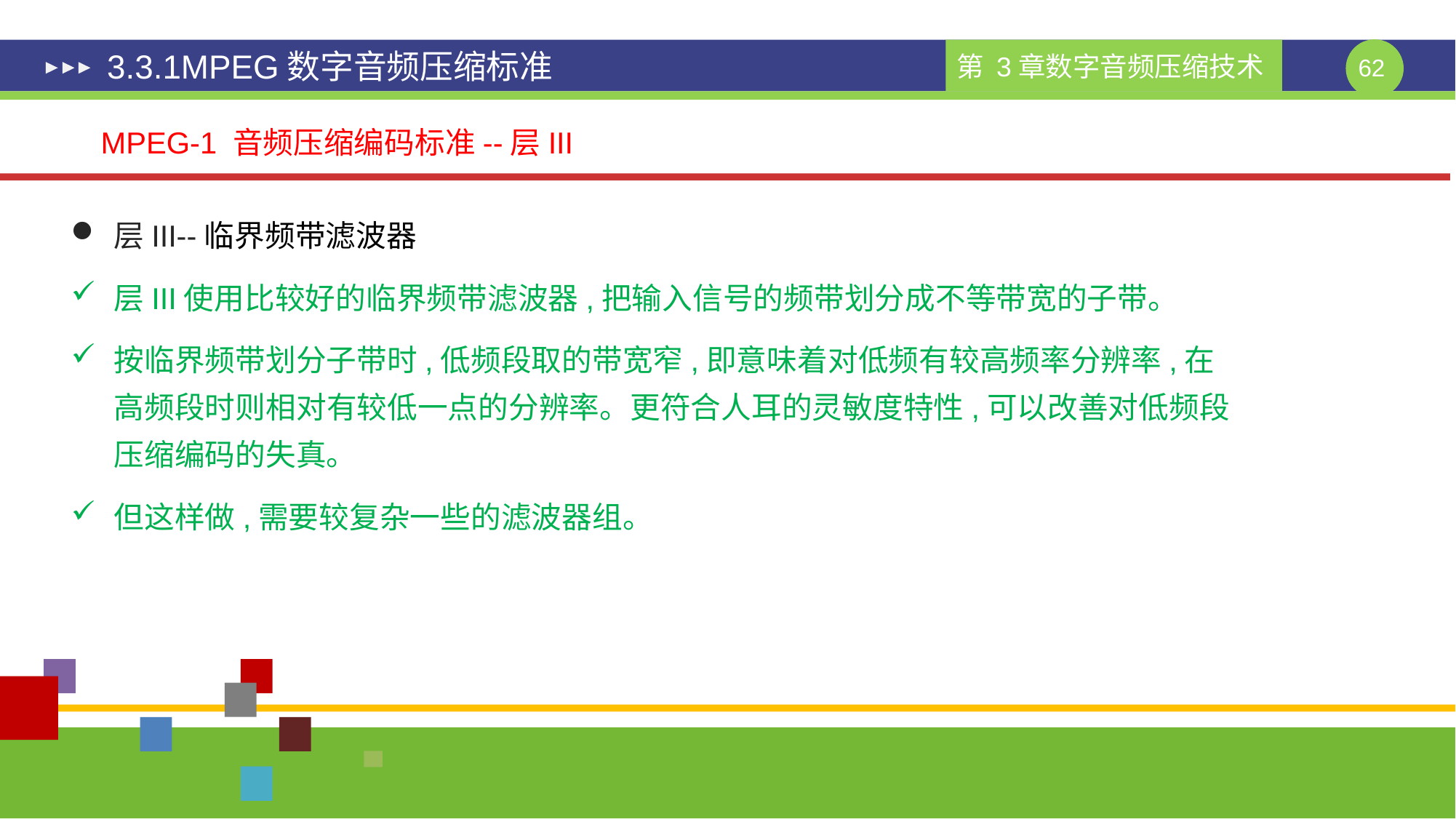

# 3.3.1MPEG数字音频压缩标准
MPEG-1 音频压缩编码标准--层III

层III--临界频带滤波器
层III使用比较好的临界频带滤波器,把输入信号的频带划分成不等带宽的子带。
按临界频带划分子带时,低频段取的带宽窄,即意味着对低频有较高频率分辨率,在高频段时则相对有较低一点的分辨率。更符合人耳的灵敏度特性,可以改善对低频段压缩编码的失真。
但这样做,需要较复杂一些的滤波器组。